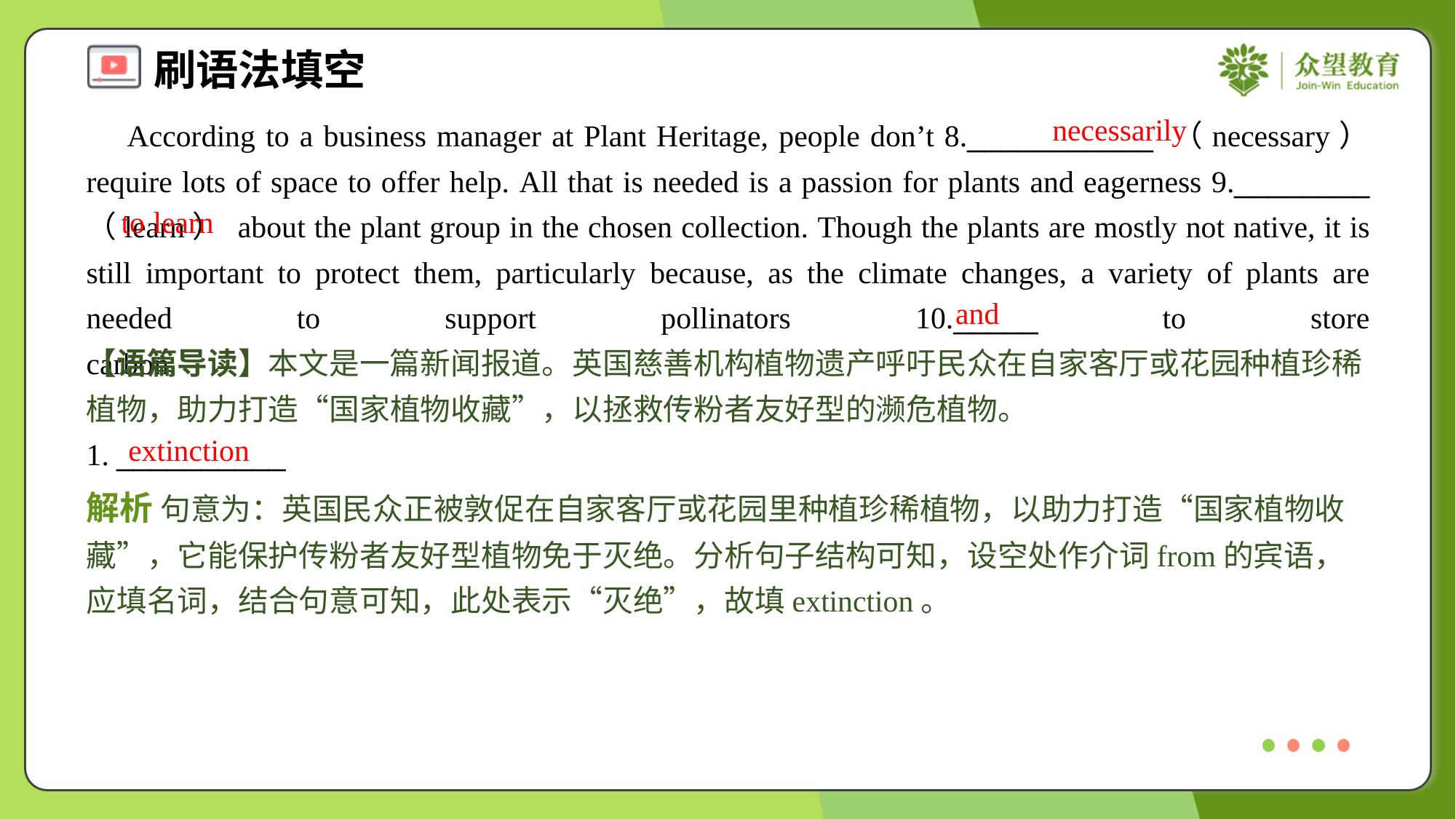

necessarily
    According to a business manager at Plant Heritage, people don’t 8.___________ （necessary） require lots of space to offer help. All that is needed is a passion for plants and eagerness 9.________ （learn） about the plant group in the chosen collection. Though the plants are mostly not native, it is still important to protect them, particularly because, as the climate changes, a variety of plants are needed to support pollinators 10._____ to store carbon.#1.3
to learn
and
【语篇导读】本文是一篇新闻报道。英国慈善机构植物遗产呼吁民众在自家客厅或花园种植珍稀植物，助力打造“国家植物收藏”，以拯救传粉者友好型的濒危植物。
extinction
1. __________
解析 句意为：英国民众正被敦促在自家客厅或花园里种植珍稀植物，以助力打造“国家植物收藏”，它能保护传粉者友好型植物免于灭绝。分析句子结构可知，设空处作介词from的宾语，应填名词，结合句意可知，此处表示“灭绝”，故填extinction。